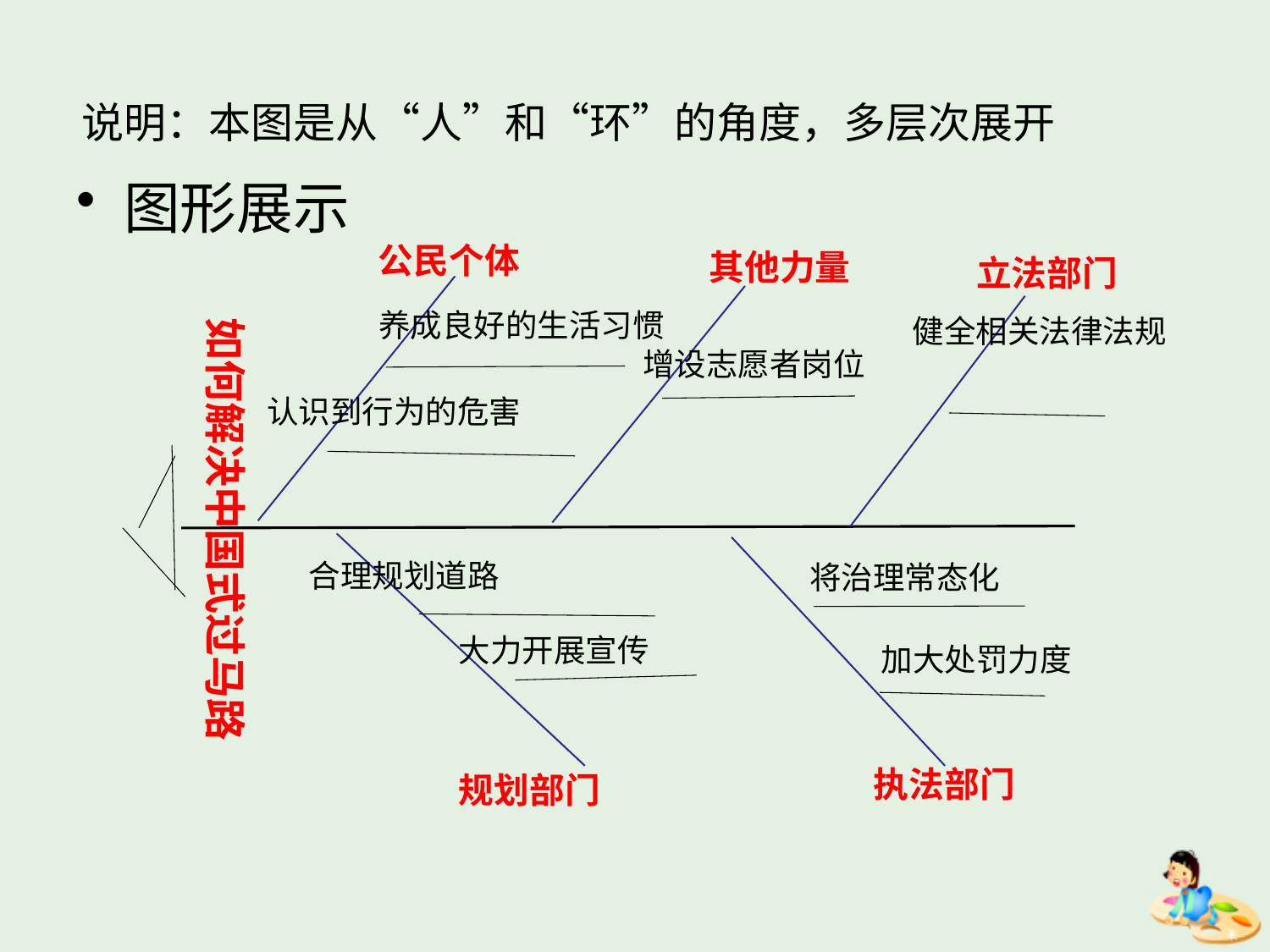

# 说明：本图是从“人”和“环”的角度，多层次展开
图形展示
公民个体
其他力量
立法部门
养成良好的生活习惯
如何解决中国式过马路
健全相关法律法规
增设志愿者岗位
认识到行为的危害
合理规划道路
将治理常态化
大力开展宣传
加大处罚力度
执法部门
规划部门